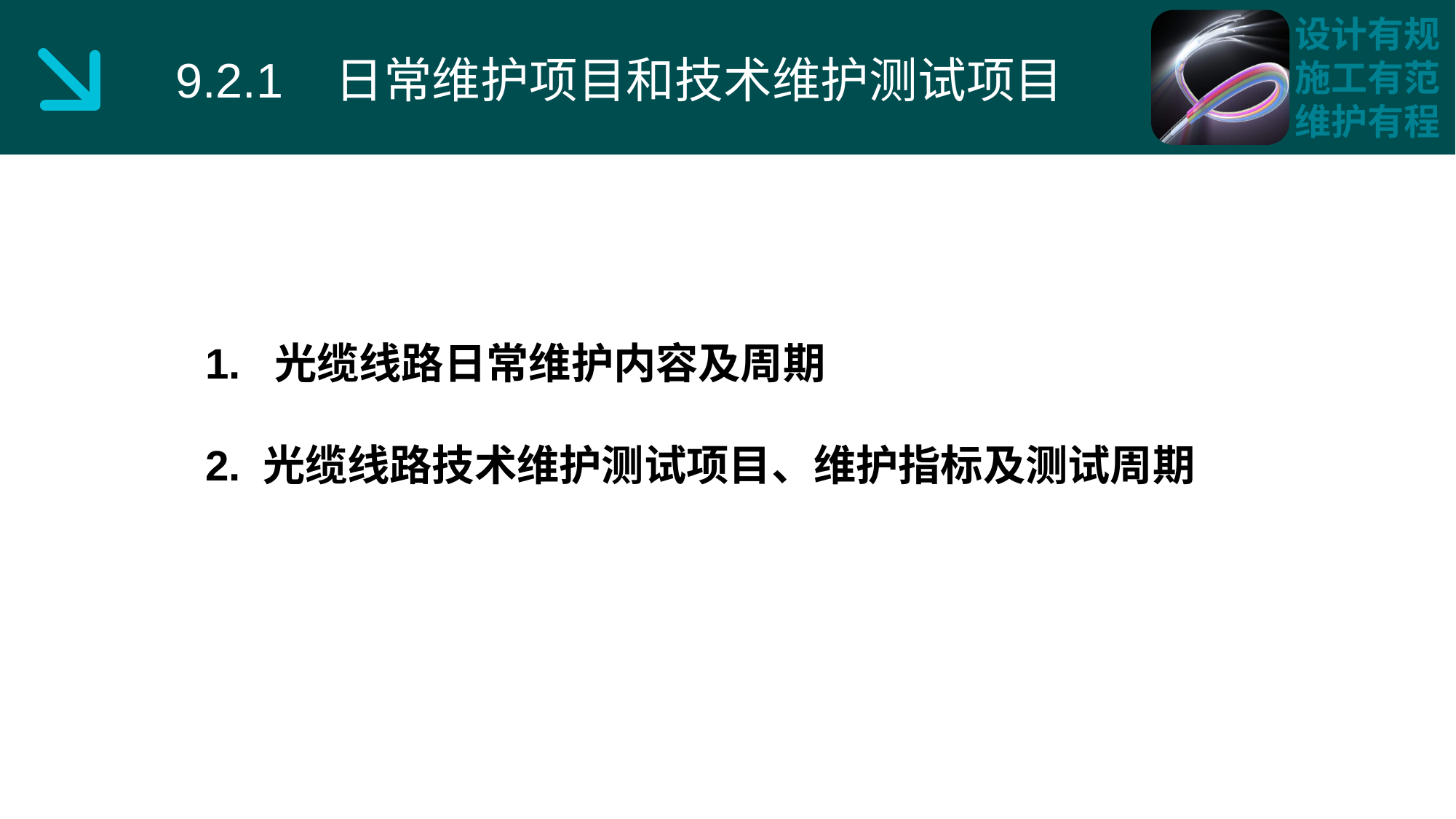

9.2.1   日常维护项目和技术维护测试项目

1.  光缆线路日常维护内容及周期

2. 光缆线路技术维护测试项目、维护指标及测试周期